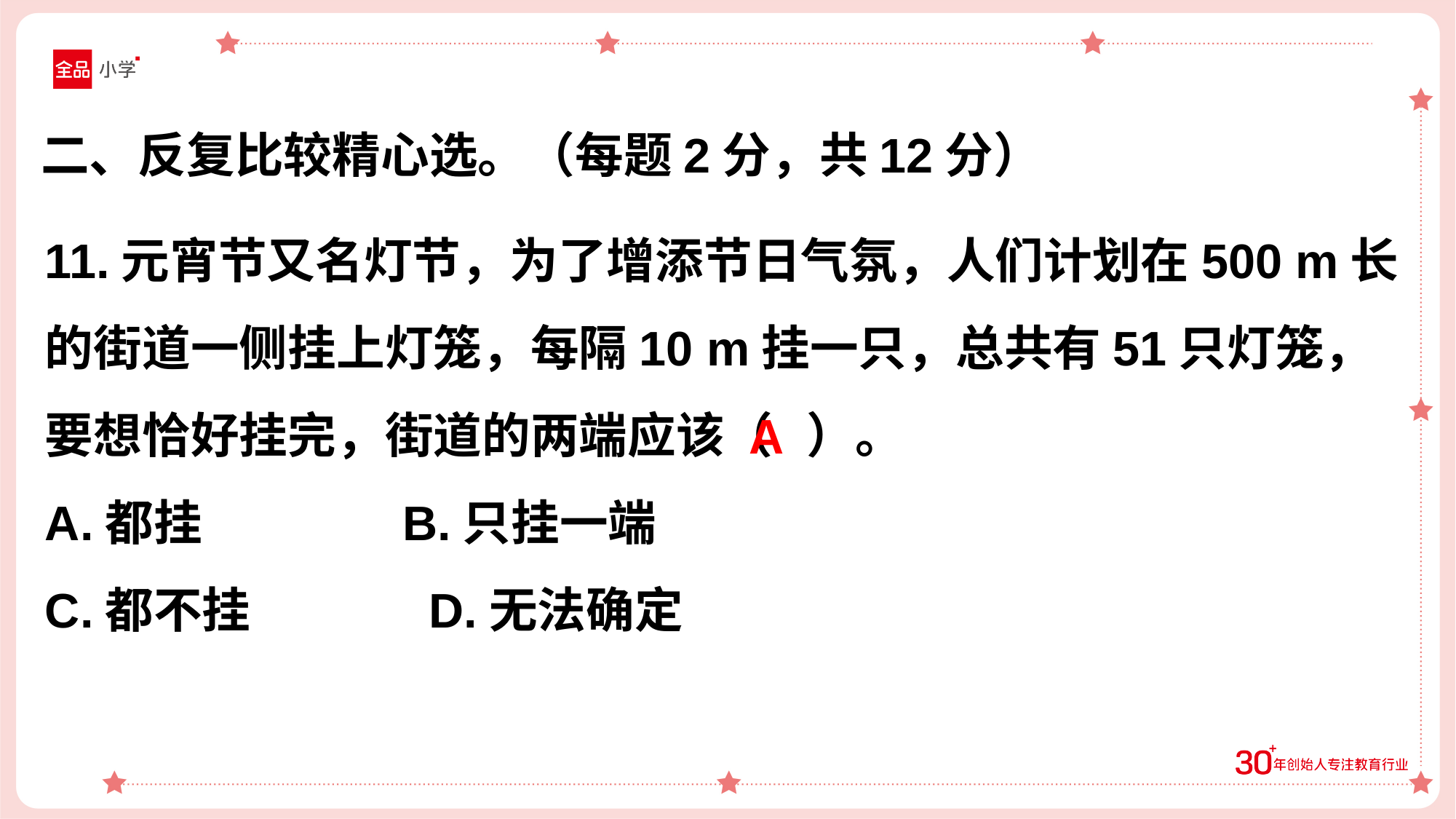

二、反复比较精心选。（每题2分，共12分）
11.元宵节又名灯节，为了增添节日气氛，人们计划在500 m长的街道一侧挂上灯笼，每隔10 m挂一只，总共有51只灯笼，要想恰好挂完，街道的两端应该（   ）。
A.都挂                 B.只挂一端
C.都不挂               D.无法确定
A